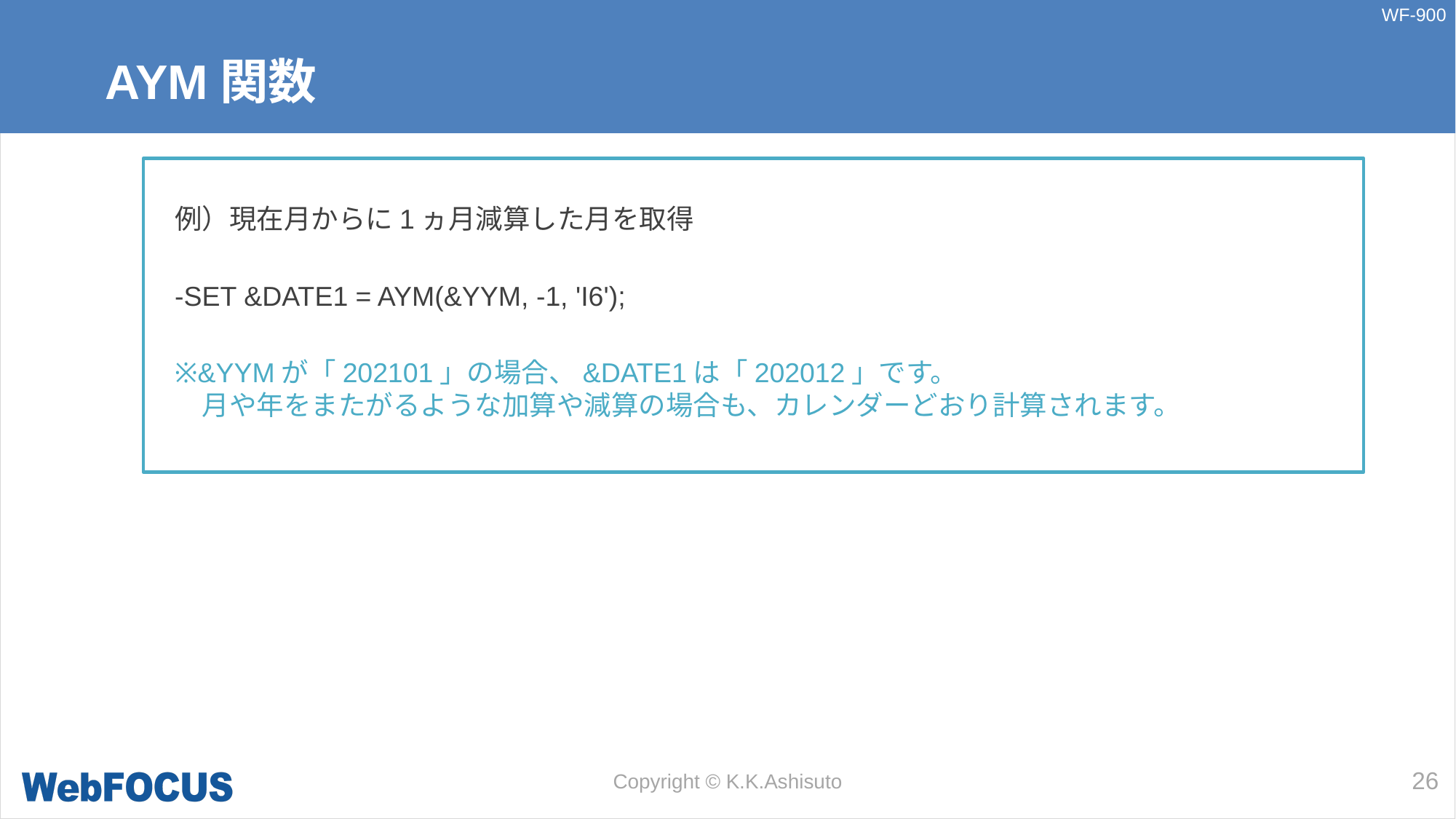

# AYM関数

例）現在月からに1ヵ月減算した月を取得

-SET &DATE1 = AYM(&YYM, -1, 'I6');

※&YYMが「202101」の場合、&DATE1は「202012」です。
　月や年をまたがるような加算や減算の場合も、カレンダーどおり計算されます。